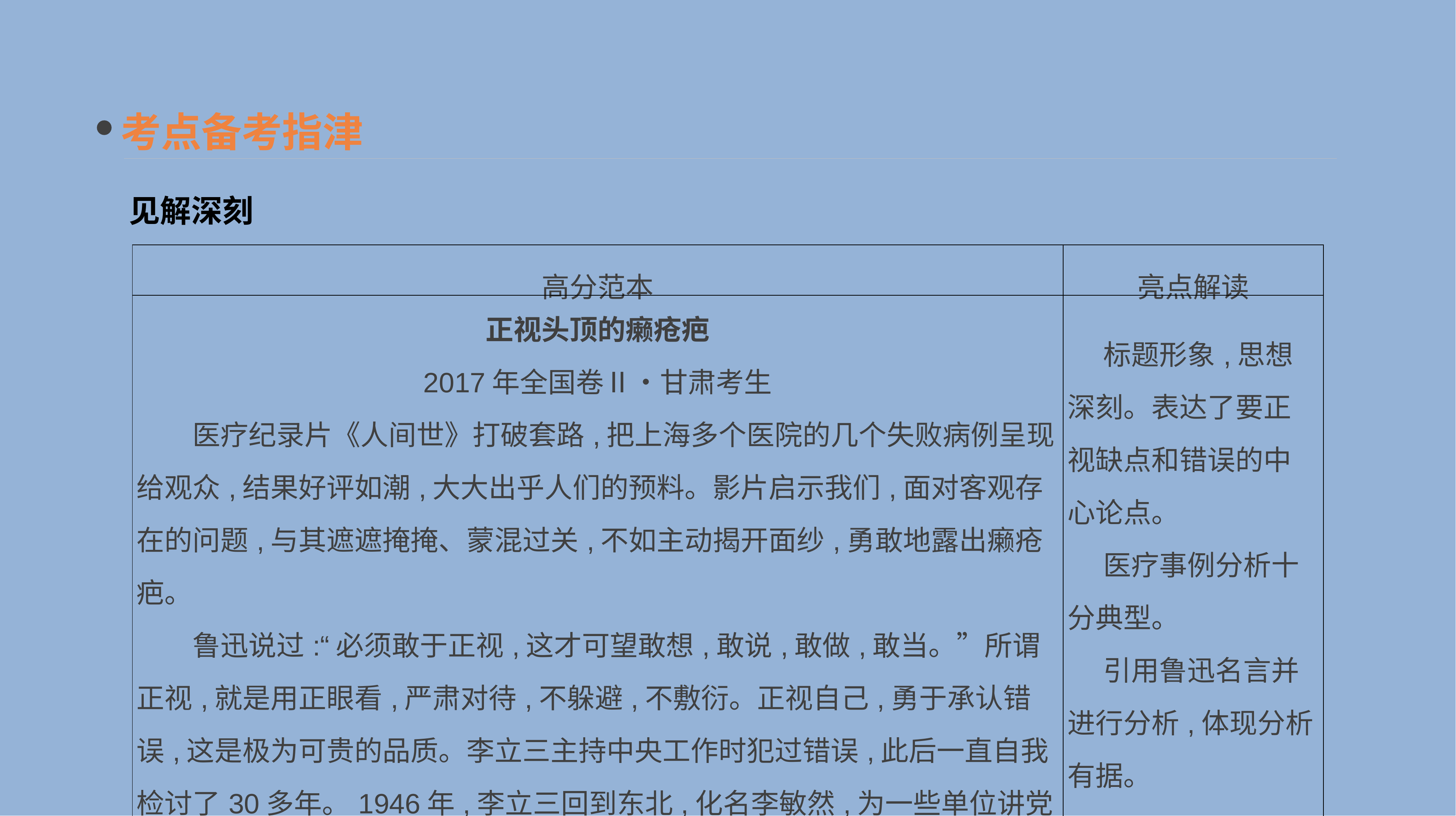

考点备考指津

见解深刻
| 高分范本 | 亮点解读 |
| --- | --- |
| 正视头顶的癞疮疤 2017年全国卷Ⅱ•甘肃考生 　　医疗纪录片《人间世》打破套路,把上海多个医院的几个失败病例呈现给观众,结果好评如潮,大大出乎人们的预料。影片启示我们,面对客观存在的问题,与其遮遮掩掩、蒙混过关,不如主动揭开面纱,勇敢地露出癞疮疤。 　　鲁迅说过:“必须敢于正视,这才可望敢想,敢说,敢做,敢当。”所谓正视,就是用正眼看,严肃对待,不躲避,不敷衍。正视自己,勇于承认错误,这是极为可贵的品质。李立三主持中央工作时犯过错误,此后一直自我检讨了30多年。1946年,李立三回到东北,化名李敏然,为一些单位讲党史。有人问他:“你怎么知道犯错误的人的心理?”他说:“我就是李立三。”会场响起雷鸣般的掌 | 标题形象,思想深刻。表达了要正视缺点和错误的中心论点。 　医疗事例分析十分典型。 　引用鲁迅名言并进行分析,体现分析有据。 |